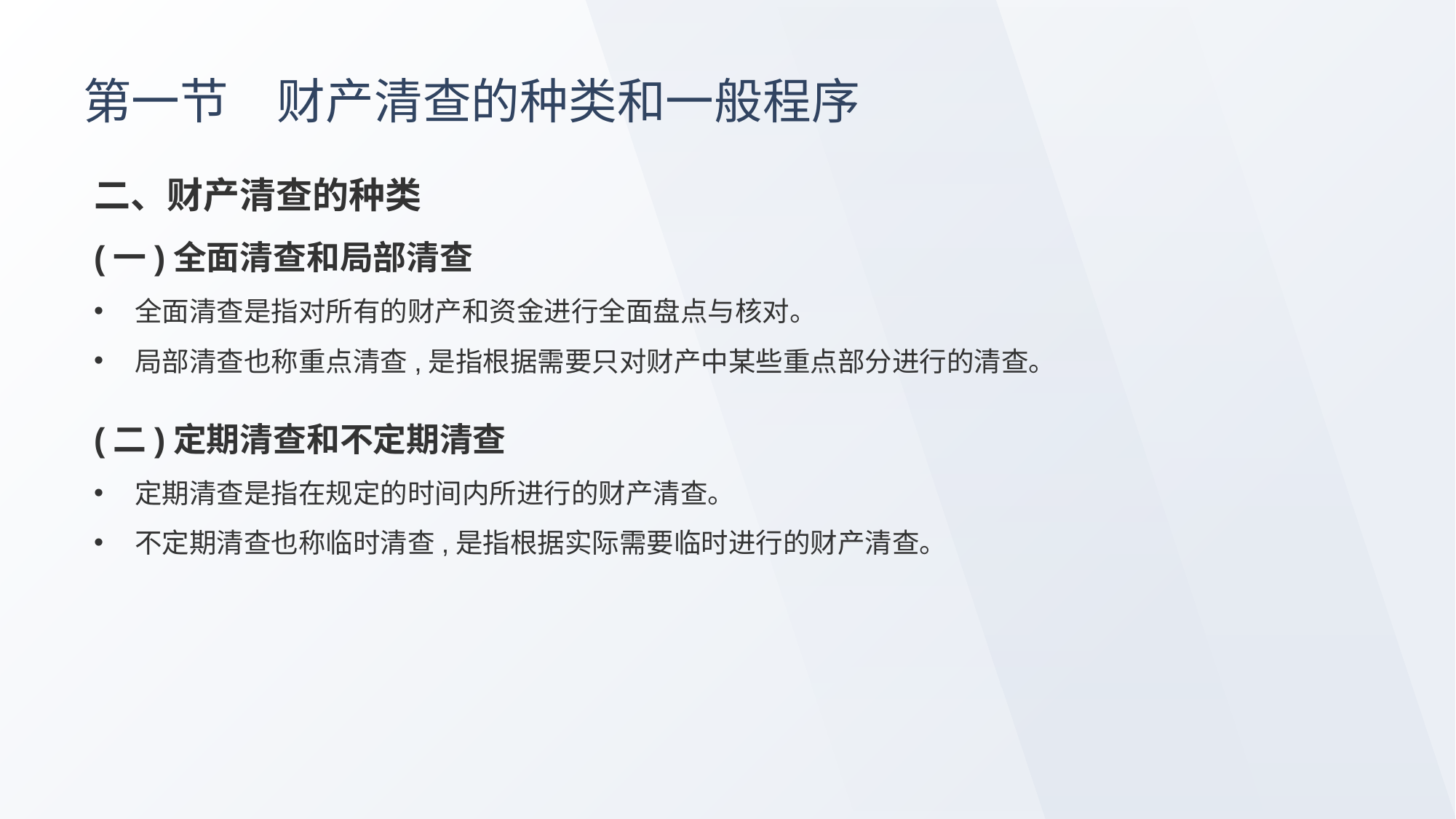

# 第一节　财产清查的种类和一般程序
二、财产清查的种类
(一)全面清查和局部清查
全面清查是指对所有的财产和资金进行全面盘点与核对。
局部清查也称重点清查,是指根据需要只对财产中某些重点部分进行的清查。
(二)定期清查和不定期清查
定期清查是指在规定的时间内所进行的财产清查。
不定期清查也称临时清查,是指根据实际需要临时进行的财产清查。